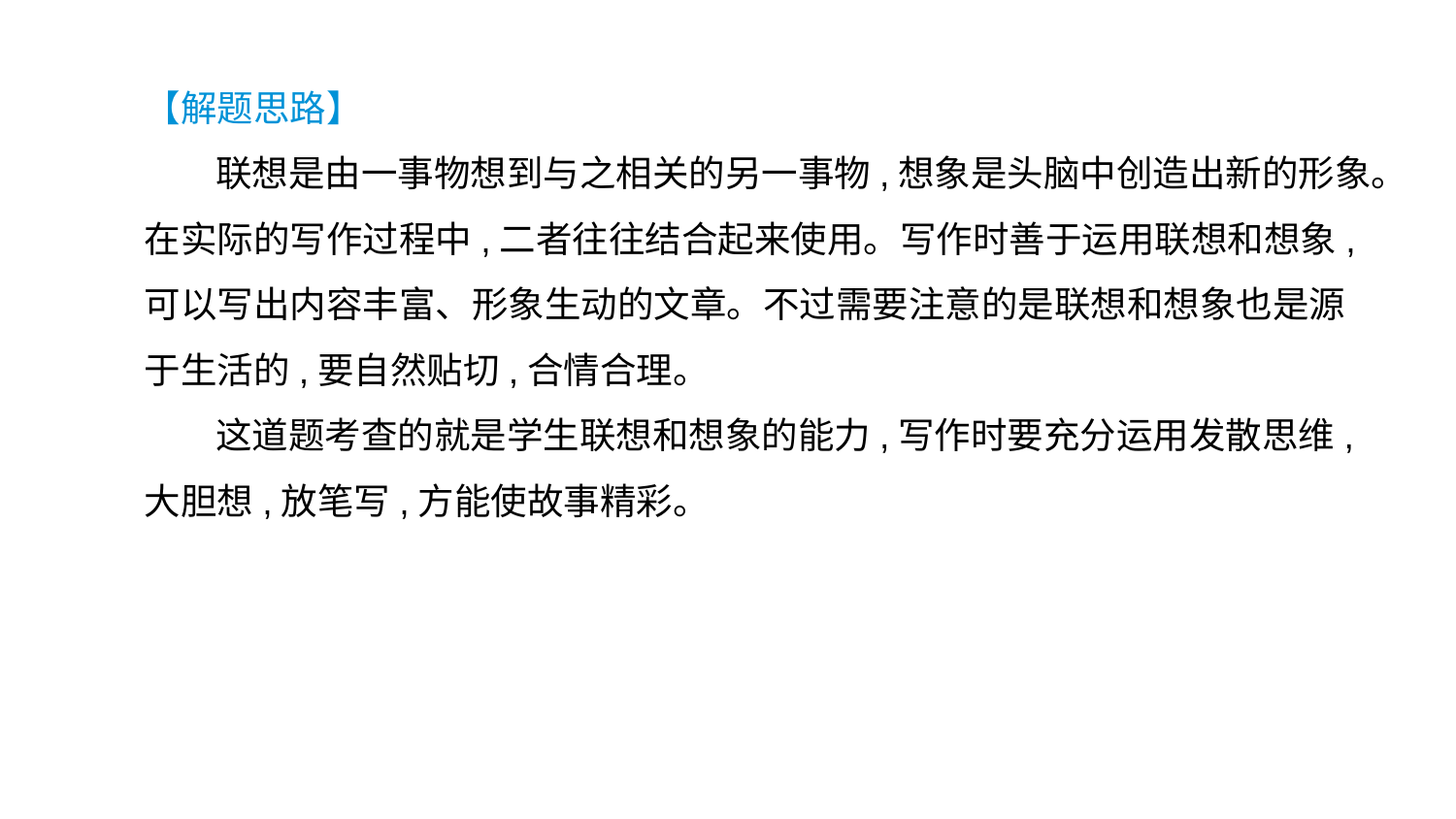

【解题思路】
联想是由一事物想到与之相关的另一事物,想象是头脑中创造出新的形象。在实际的写作过程中,二者往往结合起来使用。写作时善于运用联想和想象,可以写出内容丰富、形象生动的文章。不过需要注意的是联想和想象也是源于生活的,要自然贴切,合情合理。
这道题考查的就是学生联想和想象的能力,写作时要充分运用发散思维,大胆想,放笔写,方能使故事精彩。